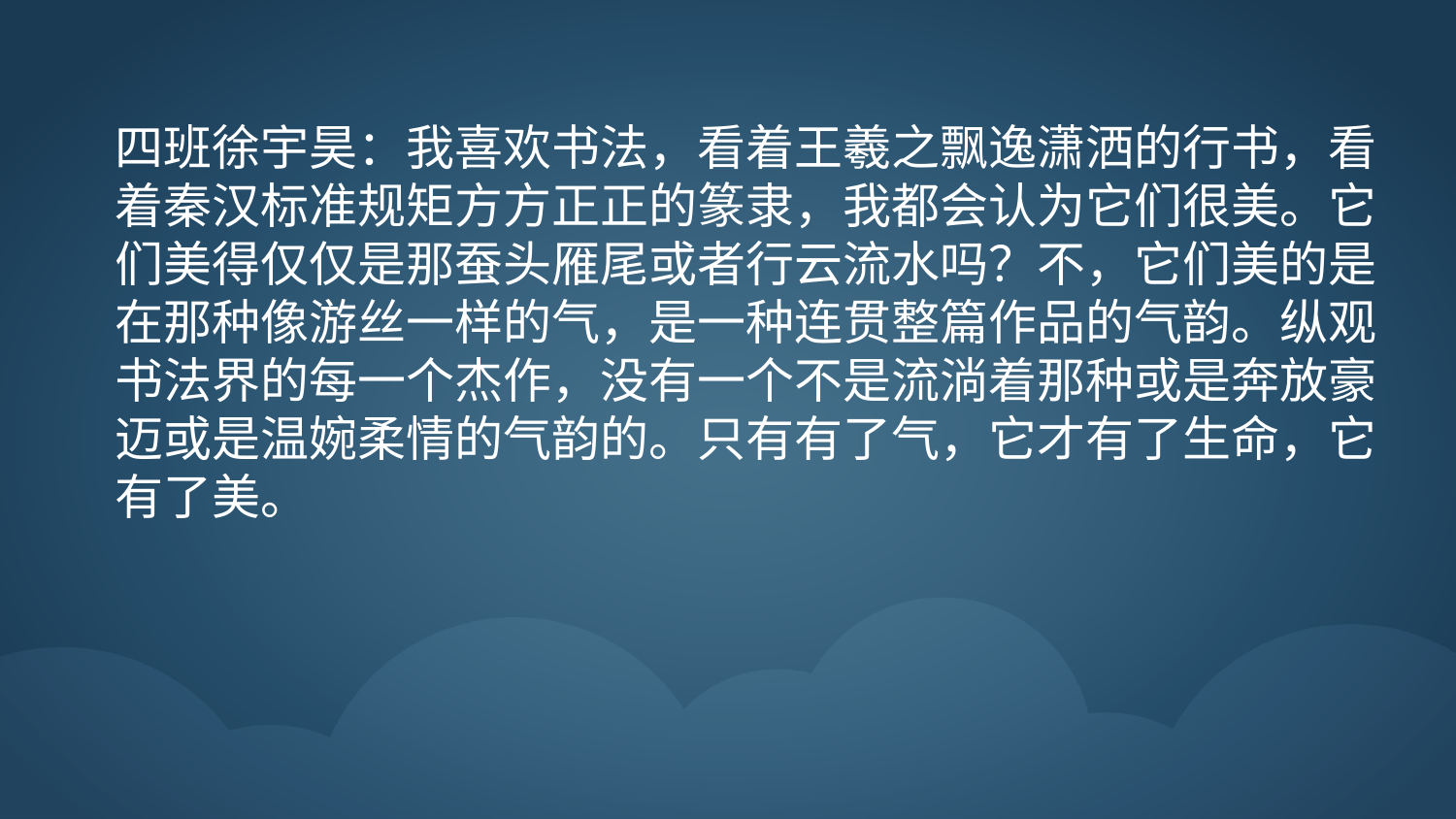

四班徐宇昊：我喜欢书法，看着王羲之飘逸潇洒的行书，看着秦汉标准规矩方方正正的篆隶，我都会认为它们很美。它们美得仅仅是那蚕头雁尾或者行云流水吗？不，它们美的是在那种像游丝一样的气，是一种连贯整篇作品的气韵。纵观书法界的每一个杰作，没有一个不是流淌着那种或是奔放豪迈或是温婉柔情的气韵的。只有有了气，它才有了生命，它有了美。